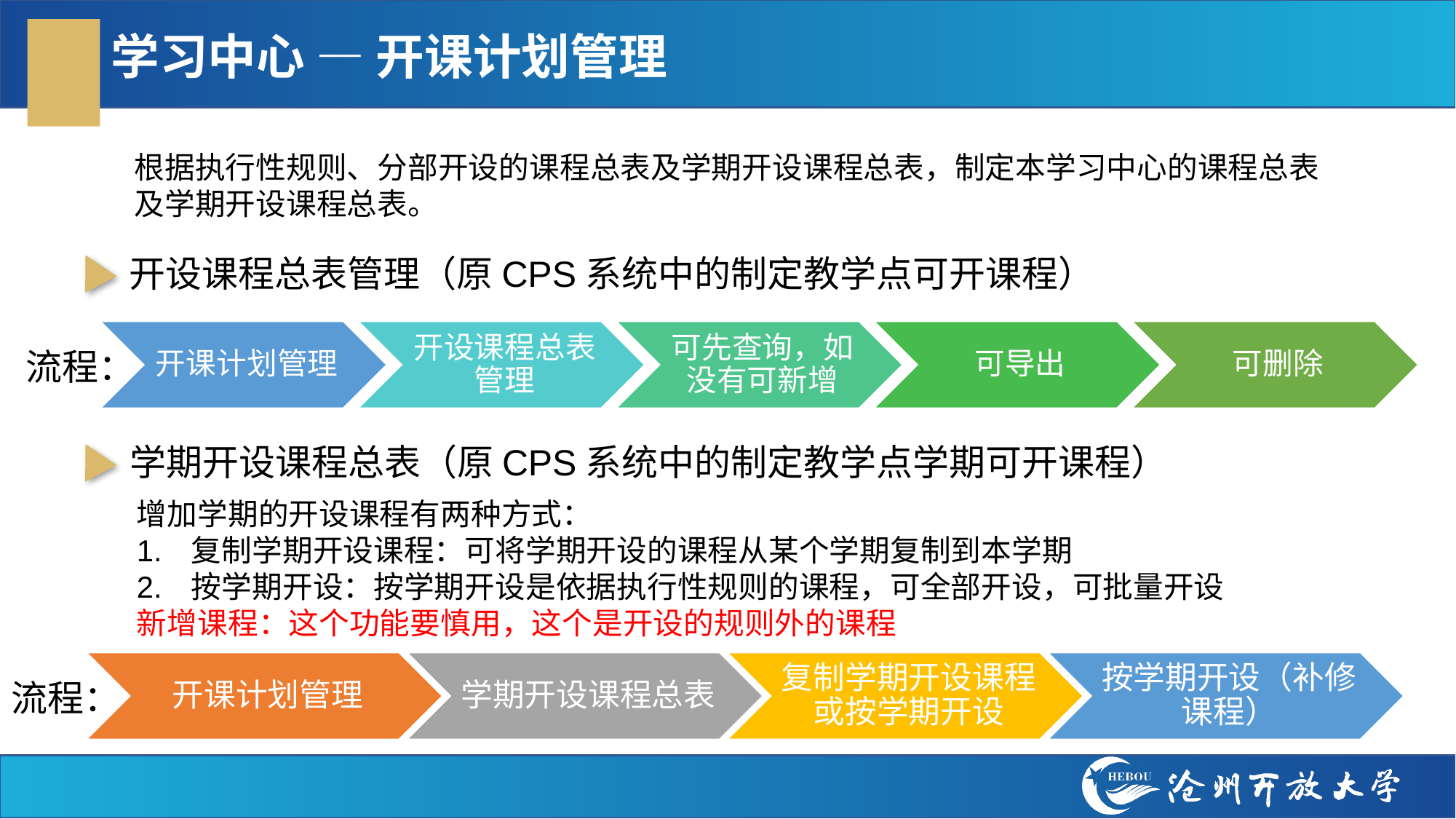

# 学习中心 — 开课计划管理
根据执行性规则、分部开设的课程总表及学期开设课程总表，制定本学习中心的课程总表及学期开设课程总表。
开设课程总表管理（原CPS系统中的制定教学点可开课程）

开课计划管理
开设课程总表管理
可先查询，如没有可新增
可导出
可删除
流程：
学期开设课程总表（原CPS系统中的制定教学点学期可开课程）

增加学期的开设课程有两种方式：
复制学期开设课程：可将学期开设的课程从某个学期复制到本学期
按学期开设：按学期开设是依据执行性规则的课程，可全部开设，可批量开设
新增课程：这个功能要慎用，这个是开设的规则外的课程
开课计划管理
学期开设课程总表
复制学期开设课程或按学期开设
按学期开设（补修课程）
流程：